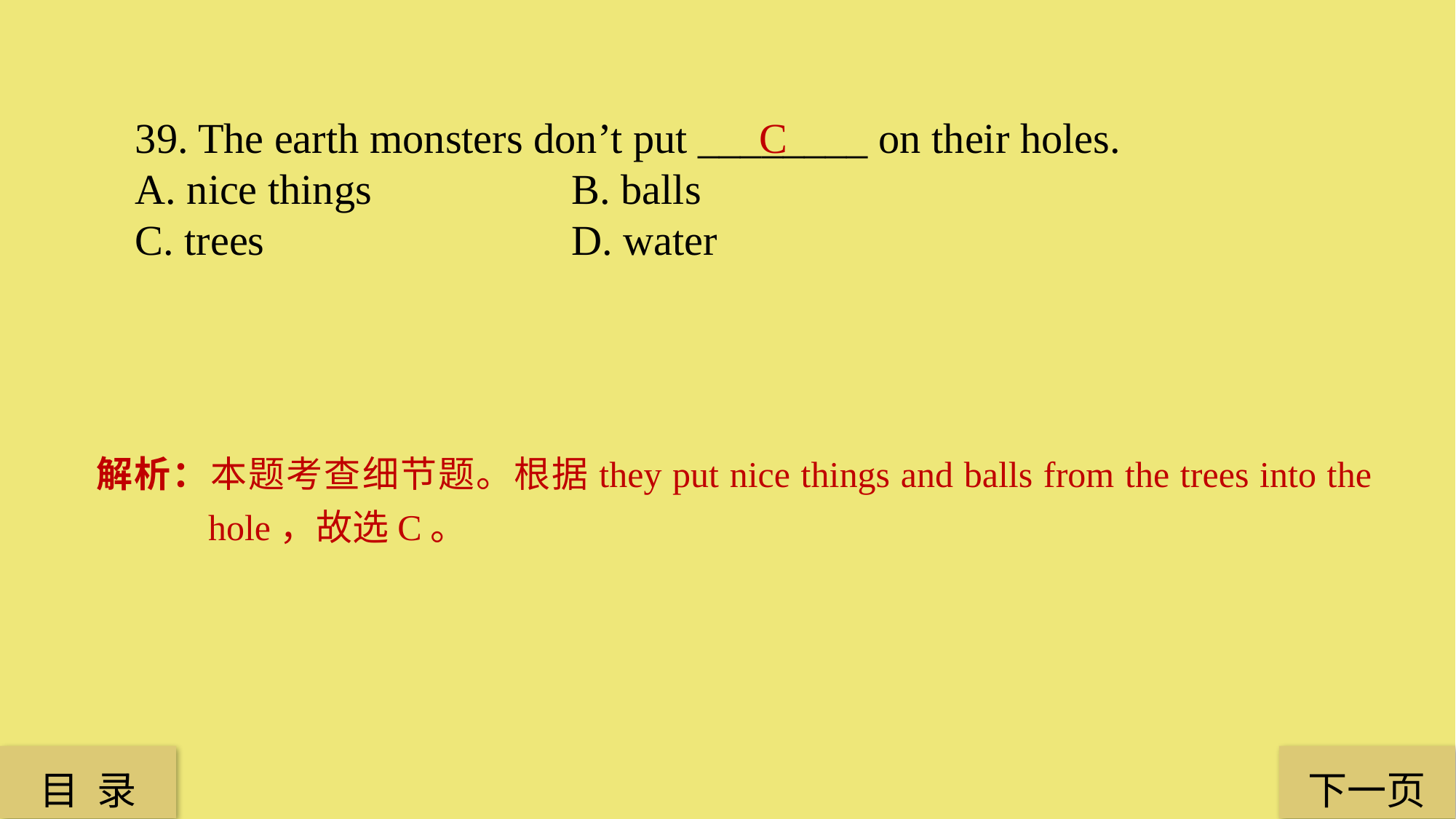

39. The earth monsters don’t put ________ on their holes.
A. nice things 		B. balls
C. trees 			D. water
C
解析：本题考查细节题。根据they put nice things and balls from the trees into the hole，故选C。